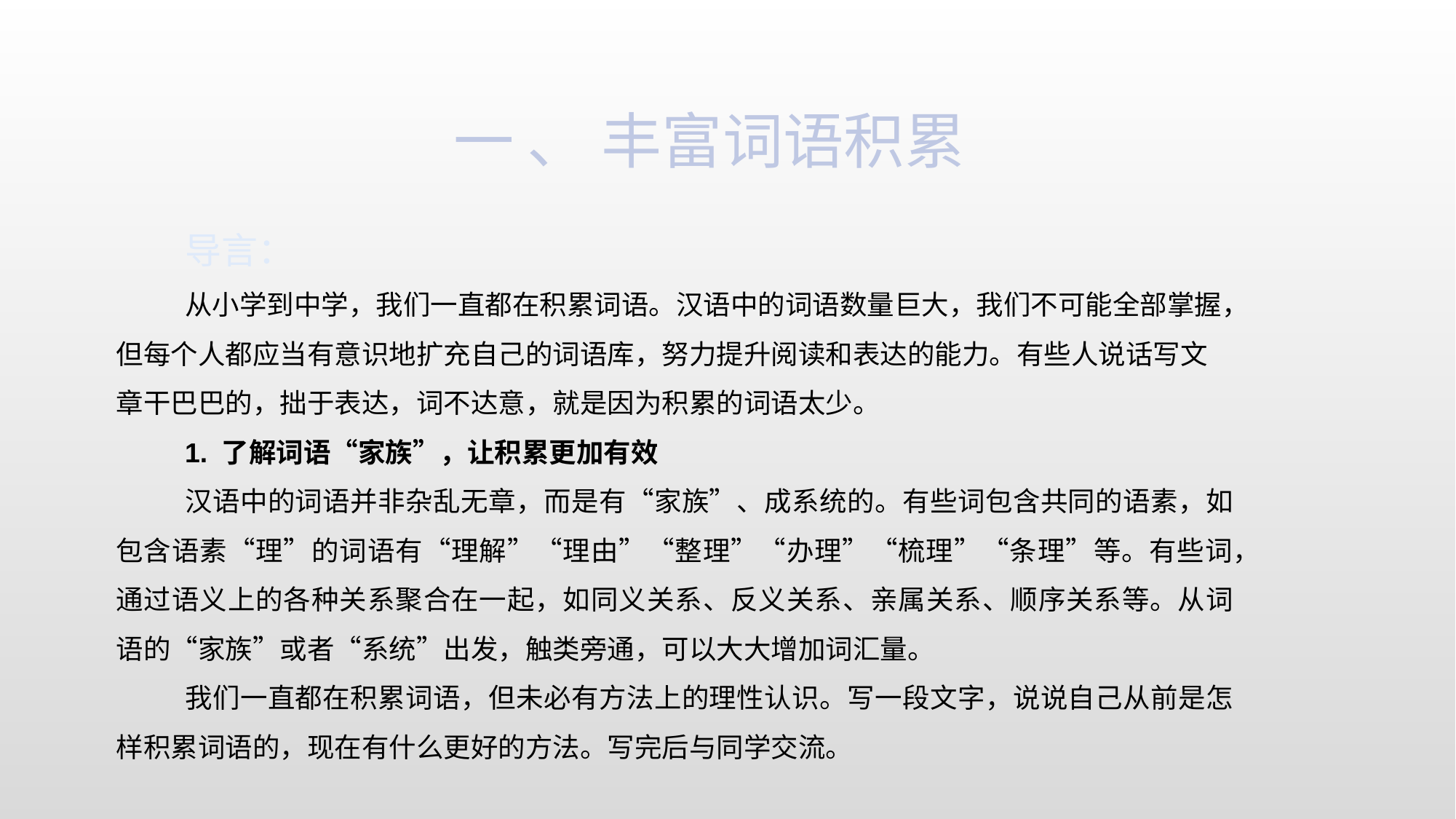

一 、 丰富词语积累
导言：
从小学到中学，我们一直都在积累词语。汉语中的词语数量巨大，我们不可能全部掌握，但每个人都应当有意识地扩充自己的词语库，努力提升阅读和表达的能力。有些人说话写文章干巴巴的，拙于表达，词不达意，就是因为积累的词语太少。
1. 了解词语“家族”，让积累更加有效
汉语中的词语并非杂乱无章，而是有“家族”、成系统的。有些词包含共同的语素，如包含语素“理”的词语有“理解”“理由”“整理”“办理”“梳理”“条理”等。有些词，通过语义上的各种关系聚合在一起，如同义关系、反义关系、亲属关系、顺序关系等。从词语的“家族”或者“系统”出发，触类旁通，可以大大增加词汇量。
我们一直都在积累词语，但未必有方法上的理性认识。写一段文字，说说自己从前是怎样积累词语的，现在有什么更好的方法。写完后与同学交流。